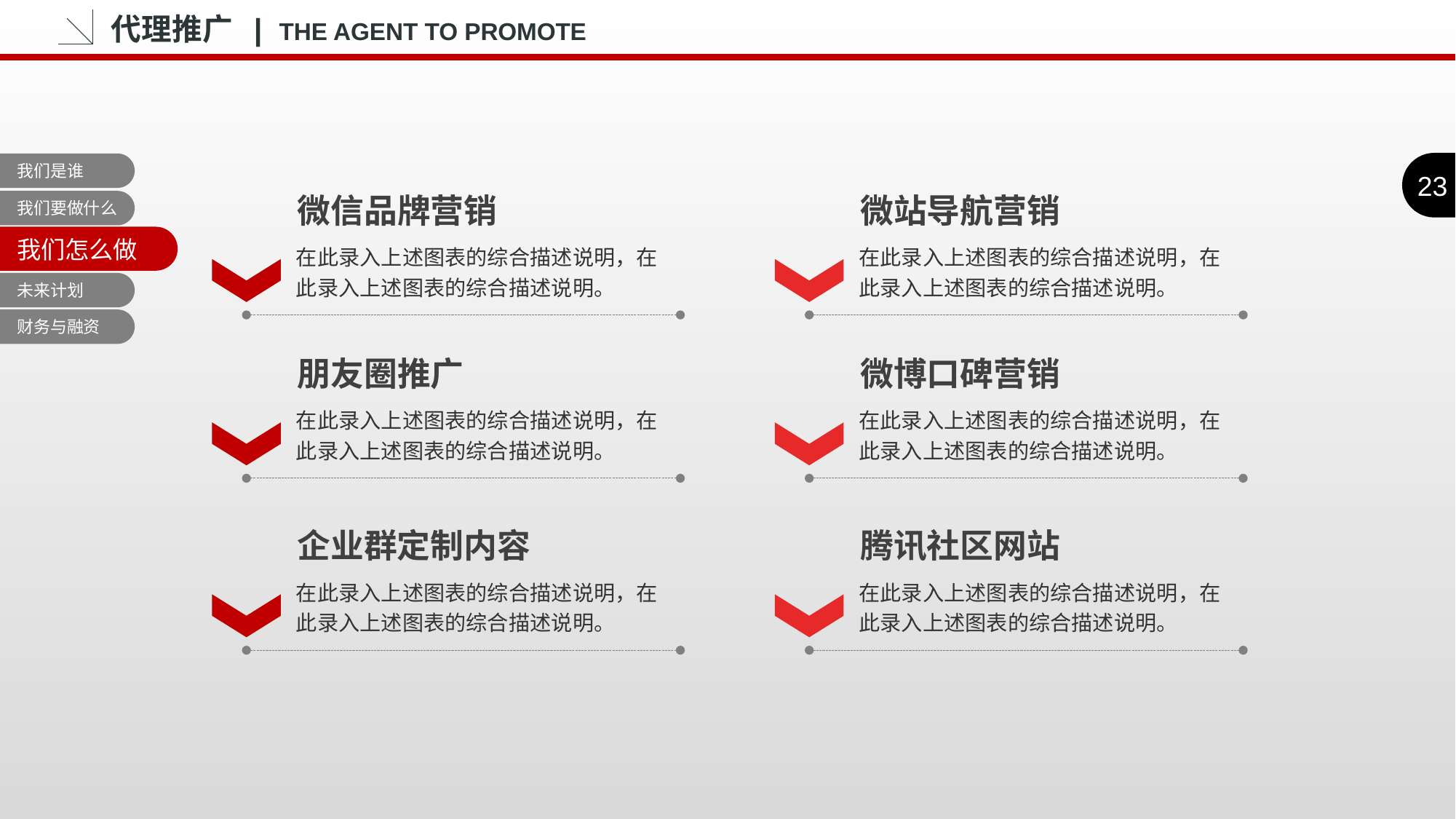

代理推广  |  THE AGENT TO PROMOTE

23

我们是谁
微信品牌营销
微站导航营销

我们要做什么

我们怎么做
在此录入上述图表的综合描述说明，在此录入上述图表的综合描述说明。
在此录入上述图表的综合描述说明，在此录入上述图表的综合描述说明。

未来计划

财务与融资
朋友圈推广
微博口碑营销
在此录入上述图表的综合描述说明，在此录入上述图表的综合描述说明。
在此录入上述图表的综合描述说明，在此录入上述图表的综合描述说明。

企业群定制内容
腾讯社区网站
在此录入上述图表的综合描述说明，在此录入上述图表的综合描述说明。
在此录入上述图表的综合描述说明，在此录入上述图表的综合描述说明。